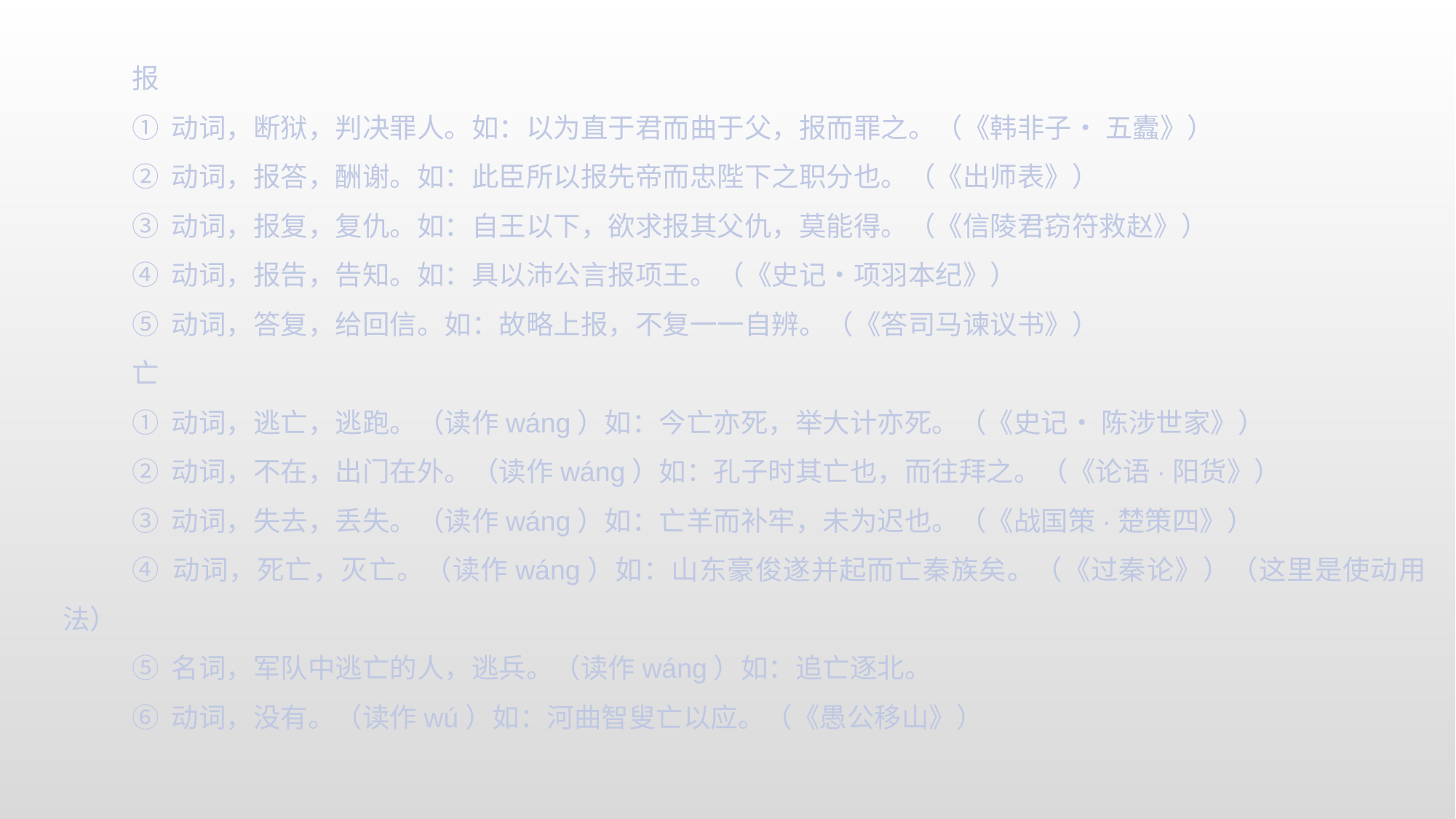

报
① 动词，断狱，判决罪人。如：以为直于君而曲于父，报而罪之。（《韩非子• 五蠹》）
② 动词，报答，酬谢。如：此臣所以报先帝而忠陛下之职分也。（《出师表》）
③ 动词，报复，复仇。如：自王以下，欲求报其父仇，莫能得。（《信陵君窃符救赵》）
④ 动词，报告，告知。如：具以沛公言报项王。（《史记•项羽本纪》）
⑤ 动词，答复，给回信。如：故略上报，不复一一自辨。（《答司马谏议书》）
亡
① 动词，逃亡，逃跑。（读作wáng）如：今亡亦死，举大计亦死。（《史记• 陈涉世家》）
② 动词，不在，出门在外。（读作wáng）如：孔子时其亡也，而往拜之。（《论语·阳货》）
③ 动词，失去，丢失。（读作wáng）如：亡羊而补牢，未为迟也。（《战国策·楚策四》）
④ 动词，死亡，灭亡。（读作wáng）如：山东豪俊遂并起而亡秦族矣。（《过秦论》）（这里是使动用法）
⑤ 名词，军队中逃亡的人，逃兵。（读作wáng）如：追亡逐北。
⑥ 动词，没有。（读作wú）如：河曲智叟亡以应。（《愚公移山》）